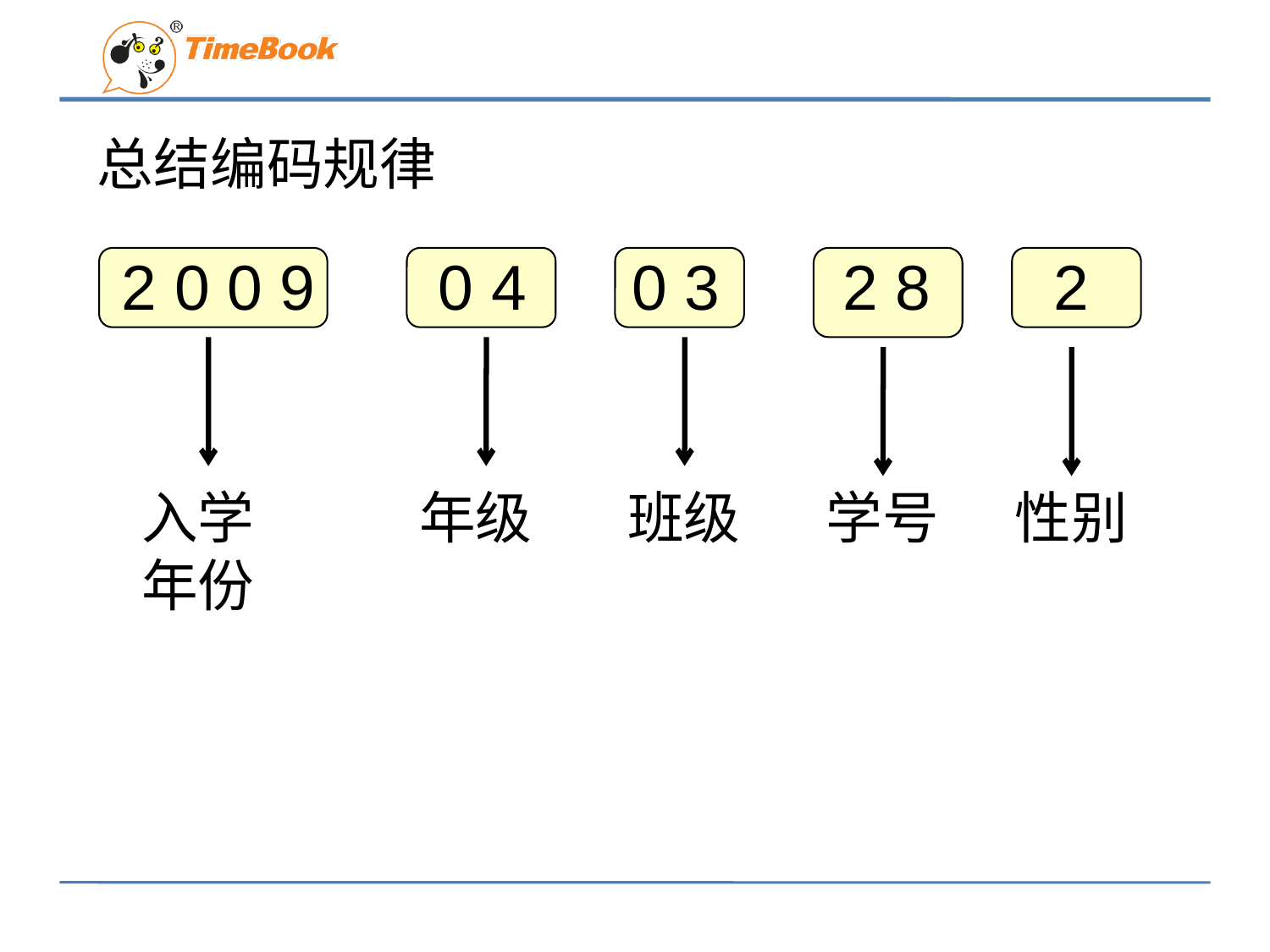

总结编码规律
2 0 0 9       0 4      0 3       2 8       2

入学年份
年级
班级
学号
性别